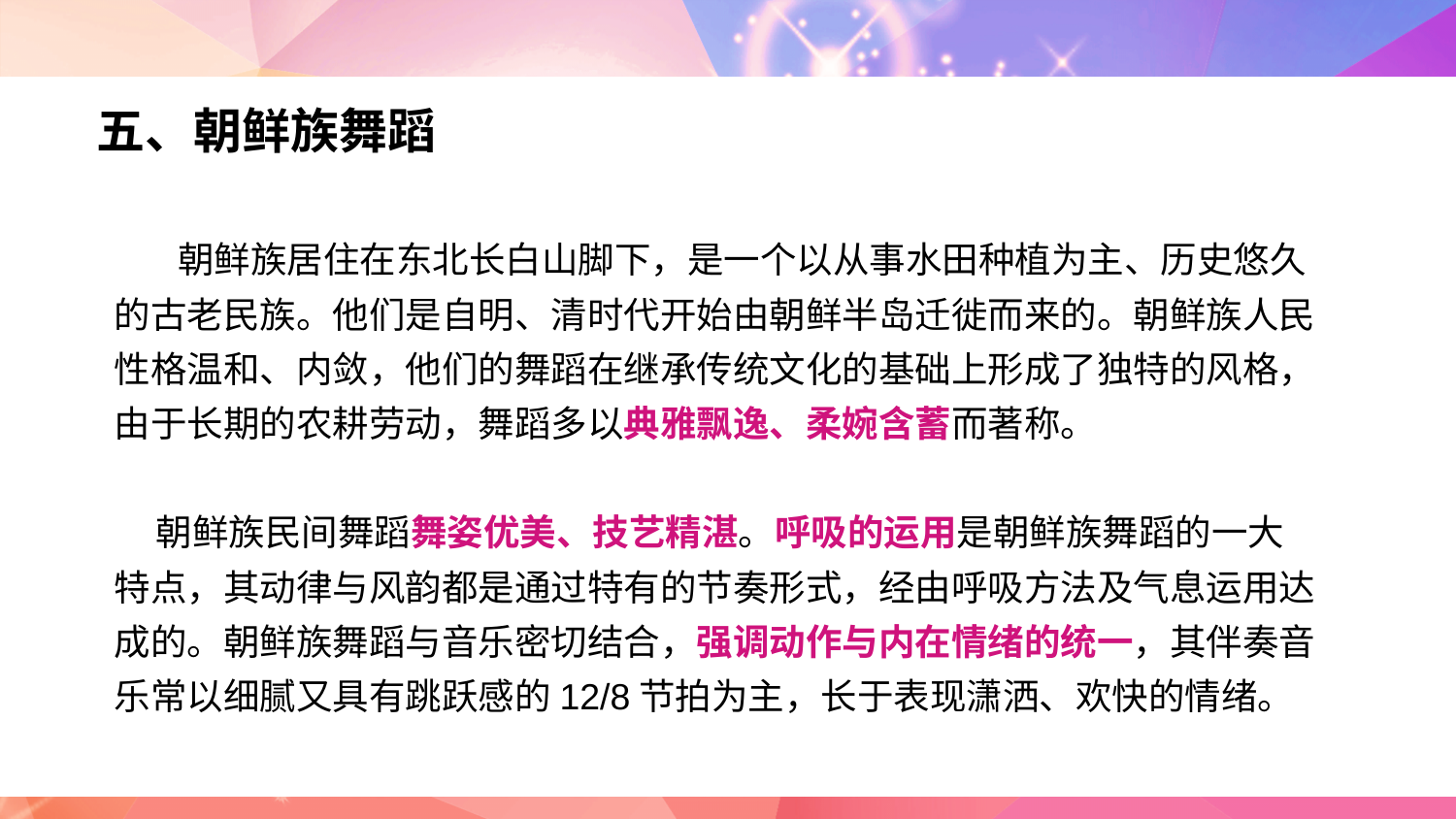

五、朝鲜族舞蹈
      朝鲜族居住在东北长白山脚下，是一个以从事水田种植为主、历史悠久的古老民族。他们是自明、清时代开始由朝鲜半岛迁徙而来的。朝鲜族人民性格温和、内敛，他们的舞蹈在继承传统文化的基础上形成了独特的风格，由于长期的农耕劳动，舞蹈多以典雅飘逸、柔婉含蓄而著称。

    朝鲜族民间舞蹈舞姿优美、技艺精湛。呼吸的运用是朝鲜族舞蹈的一大特点，其动律与风韵都是通过特有的节奏形式，经由呼吸方法及气息运用达成的。朝鲜族舞蹈与音乐密切结合，强调动作与内在情绪的统一，其伴奏音乐常以细腻又具有跳跃感的12/8节拍为主，长于表现潇洒、欢快的情绪。